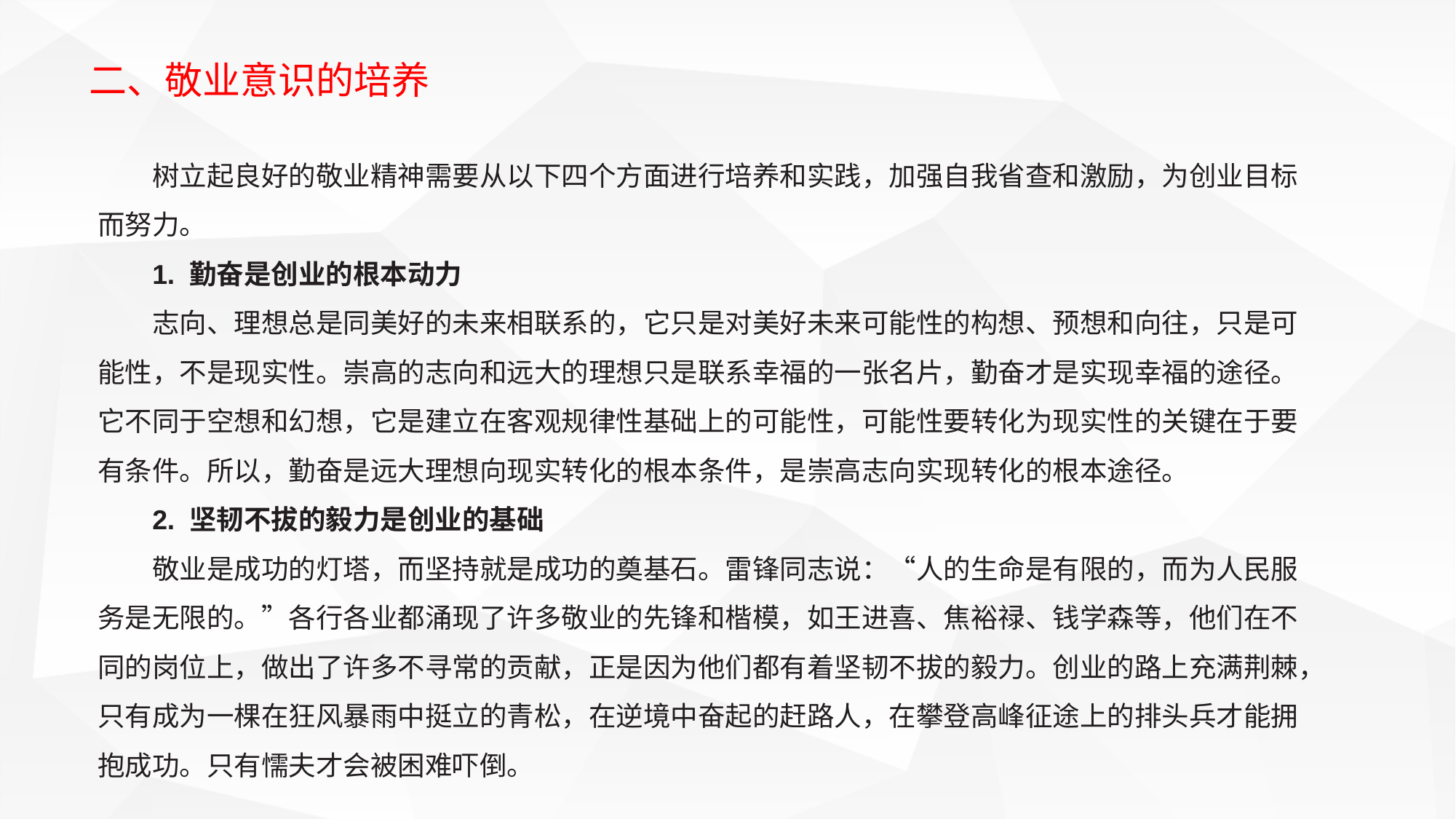

二、敬业意识的培养
树立起良好的敬业精神需要从以下四个方面进行培养和实践，加强自我省查和激励，为创业目标而努力。
1. 勤奋是创业的根本动力
志向、理想总是同美好的未来相联系的，它只是对美好未来可能性的构想、预想和向往，只是可能性，不是现实性。崇高的志向和远大的理想只是联系幸福的一张名片，勤奋才是实现幸福的途径。它不同于空想和幻想，它是建立在客观规律性基础上的可能性，可能性要转化为现实性的关键在于要有条件。所以，勤奋是远大理想向现实转化的根本条件，是崇高志向实现转化的根本途径。
2. 坚韧不拔的毅力是创业的基础
敬业是成功的灯塔，而坚持就是成功的奠基石。雷锋同志说：“人的生命是有限的，而为人民服务是无限的。”各行各业都涌现了许多敬业的先锋和楷模，如王进喜、焦裕禄、钱学森等，他们在不同的岗位上，做出了许多不寻常的贡献，正是因为他们都有着坚韧不拔的毅力。创业的路上充满荆棘，只有成为一棵在狂风暴雨中挺立的青松，在逆境中奋起的赶路人，在攀登高峰征途上的排头兵才能拥抱成功。只有懦夫才会被困难吓倒。